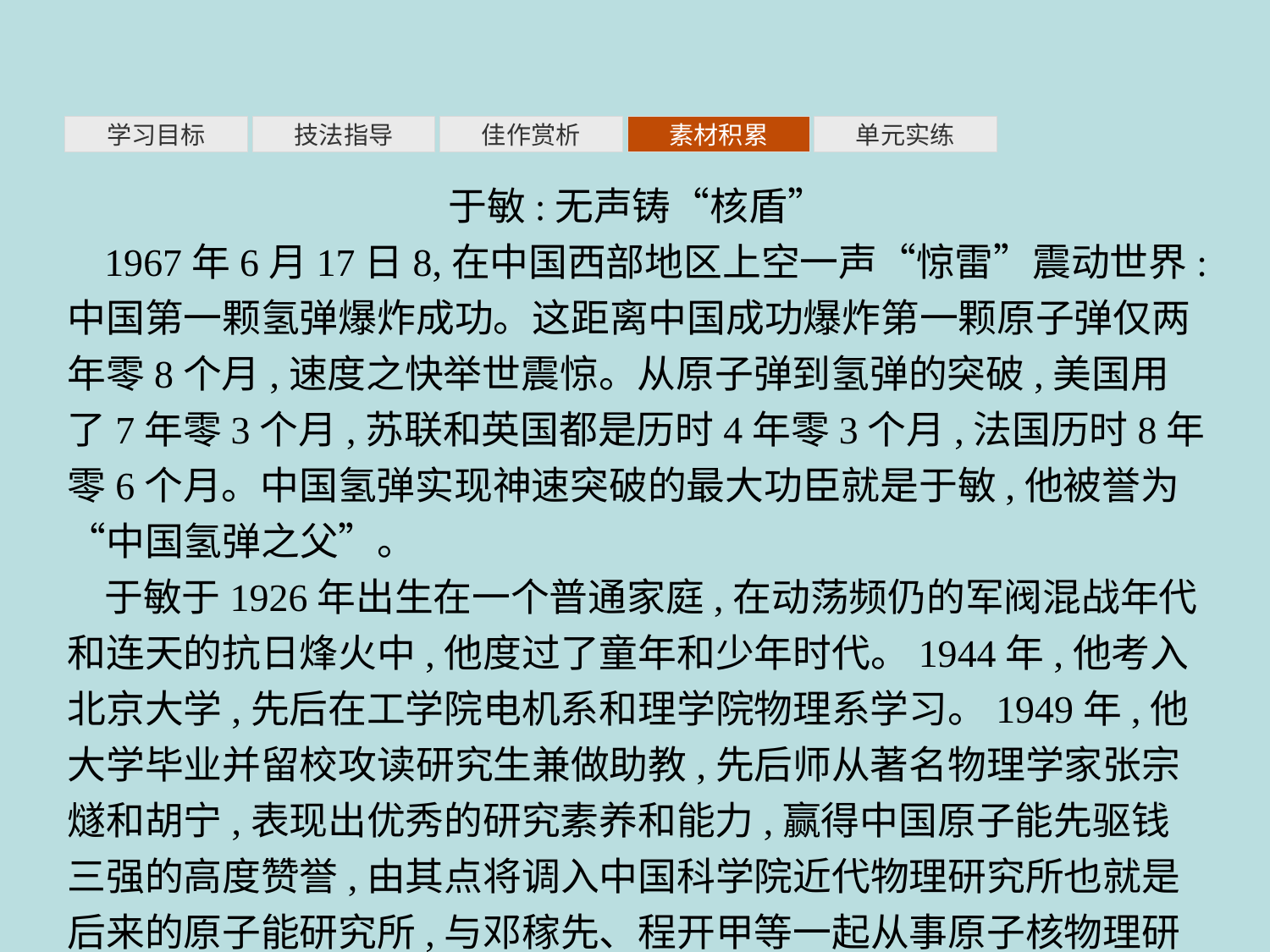

素材积累
学习目标
技法指导
佳作赏析
单元实练
于敏:无声铸“核盾”
1967年6月17日8,在中国西部地区上空一声“惊雷”震动世界:中国第一颗氢弹爆炸成功。这距离中国成功爆炸第一颗原子弹仅两年零8个月,速度之快举世震惊。从原子弹到氢弹的突破,美国用了7年零3个月,苏联和英国都是历时4年零3个月,法国历时8年零6个月。中国氢弹实现神速突破的最大功臣就是于敏,他被誉为“中国氢弹之父”。
于敏于1926年出生在一个普通家庭,在动荡频仍的军阀混战年代和连天的抗日烽火中,他度过了童年和少年时代。1944年,他考入北京大学,先后在工学院电机系和理学院物理系学习。1949年,他大学毕业并留校攻读研究生兼做助教,先后师从著名物理学家张宗燧和胡宁,表现出优秀的研究素养和能力,赢得中国原子能先驱钱三强的高度赞誉,由其点将调入中国科学院近代物理研究所也就是后来的原子能研究所,与邓稼先、程开甲等一起从事原子核物理研究。